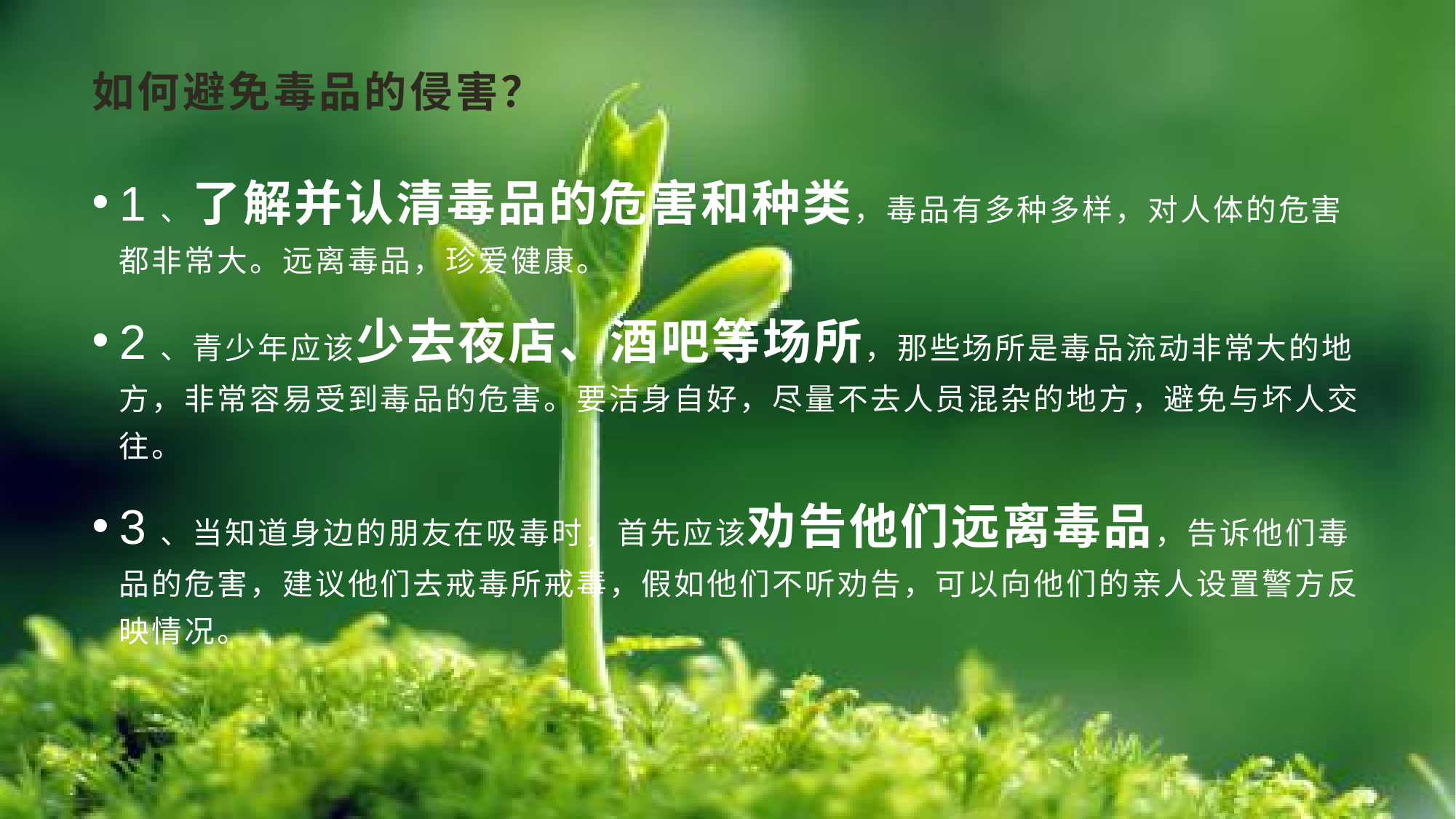

# 如何避免毒品的侵害？
1、了解并认清毒品的危害和种类，毒品有多种多样，对人体的危害都非常大。远离毒品，珍爱健康。
2、青少年应该少去夜店、酒吧等场所，那些场所是毒品流动非常大的地方，非常容易受到毒品的危害。要洁身自好，尽量不去人员混杂的地方，避免与坏人交往。
3、当知道身边的朋友在吸毒时，首先应该劝告他们远离毒品，告诉他们毒品的危害，建议他们去戒毒所戒毒，假如他们不听劝告，可以向他们的亲人设置警方反映情况。

39